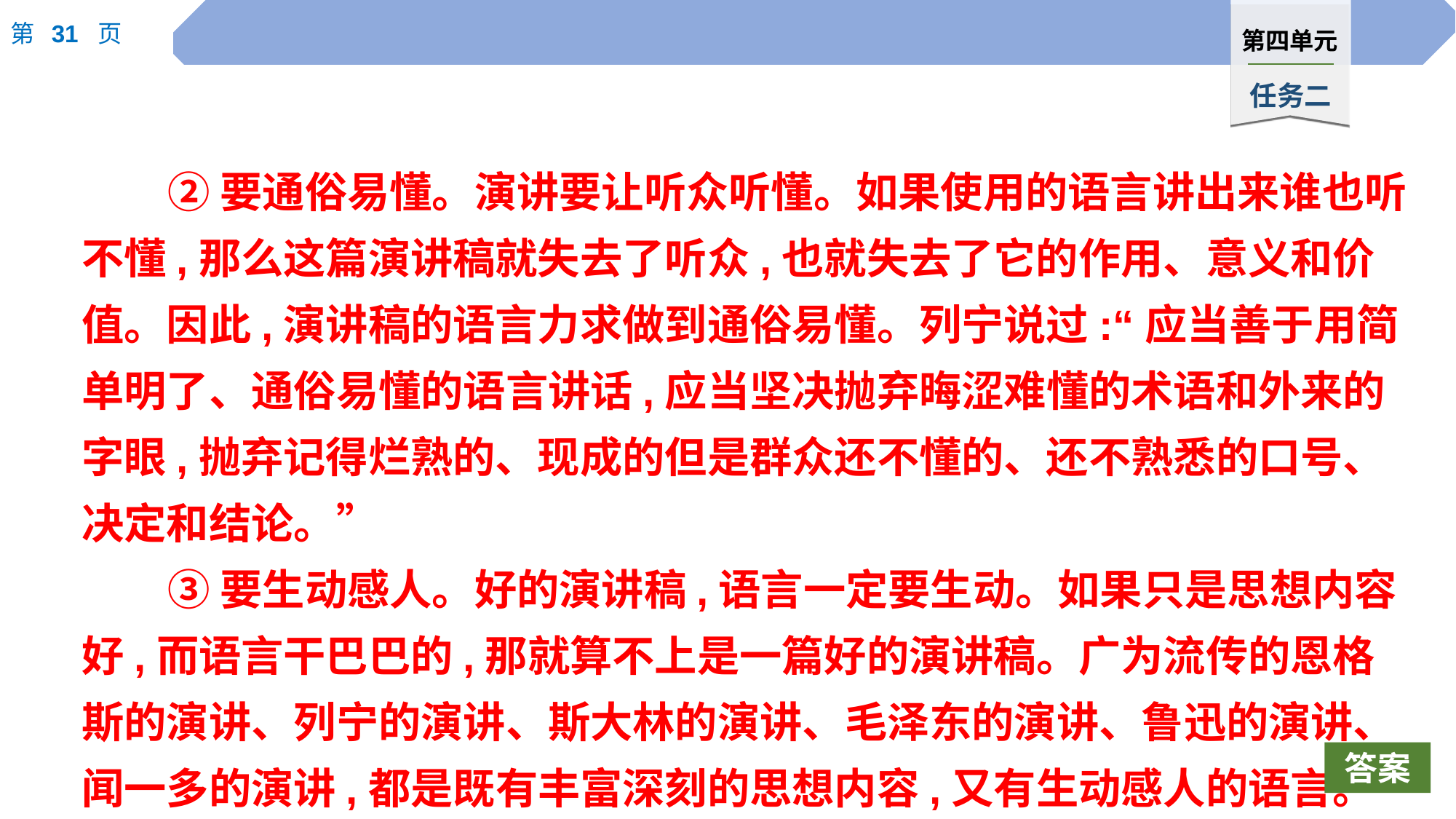

②要通俗易懂。演讲要让听众听懂。如果使用的语言讲出来谁也听不懂,那么这篇演讲稿就失去了听众,也就失去了它的作用、意义和价值。因此,演讲稿的语言力求做到通俗易懂。列宁说过:“应当善于用简单明了、通俗易懂的语言讲话,应当坚决抛弃晦涩难懂的术语和外来的字眼,抛弃记得烂熟的、现成的但是群众还不懂的、还不熟悉的口号、决定和结论。”
③要生动感人。好的演讲稿,语言一定要生动。如果只是思想内容好,而语言干巴巴的,那就算不上是一篇好的演讲稿。广为流传的恩格斯的演讲、列宁的演讲、斯大林的演讲、毛泽东的演讲、鲁迅的演讲、闻一多的演讲,都是既有丰富深刻的思想内容,又有生动感人的语言。
答案